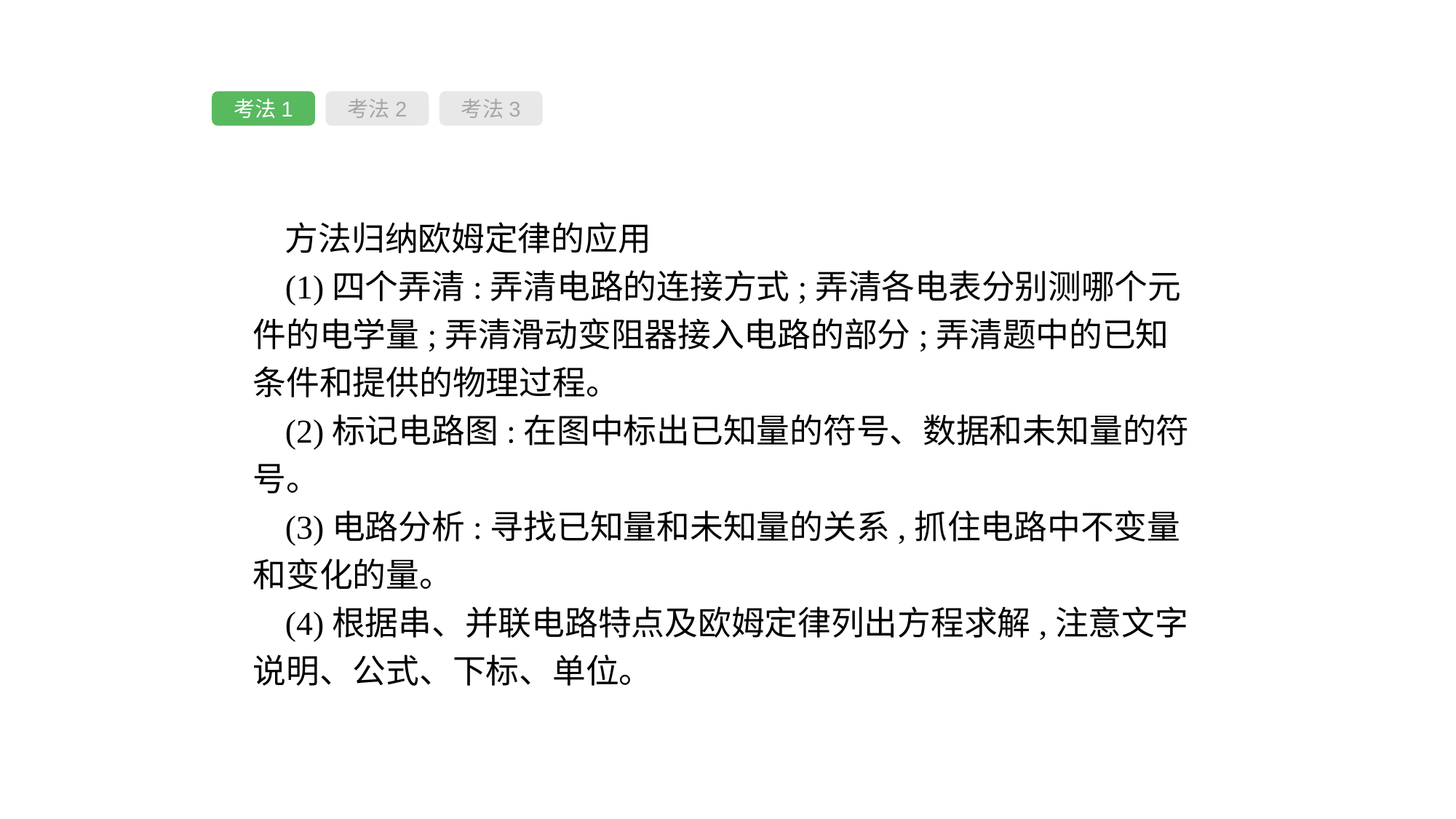

考法1
考法2
考法3
方法归纳欧姆定律的应用
(1)四个弄清:弄清电路的连接方式;弄清各电表分别测哪个元件的电学量;弄清滑动变阻器接入电路的部分;弄清题中的已知条件和提供的物理过程。
(2)标记电路图:在图中标出已知量的符号、数据和未知量的符号。
(3)电路分析:寻找已知量和未知量的关系,抓住电路中不变量和变化的量。
(4)根据串、并联电路特点及欧姆定律列出方程求解,注意文字说明、公式、下标、单位。